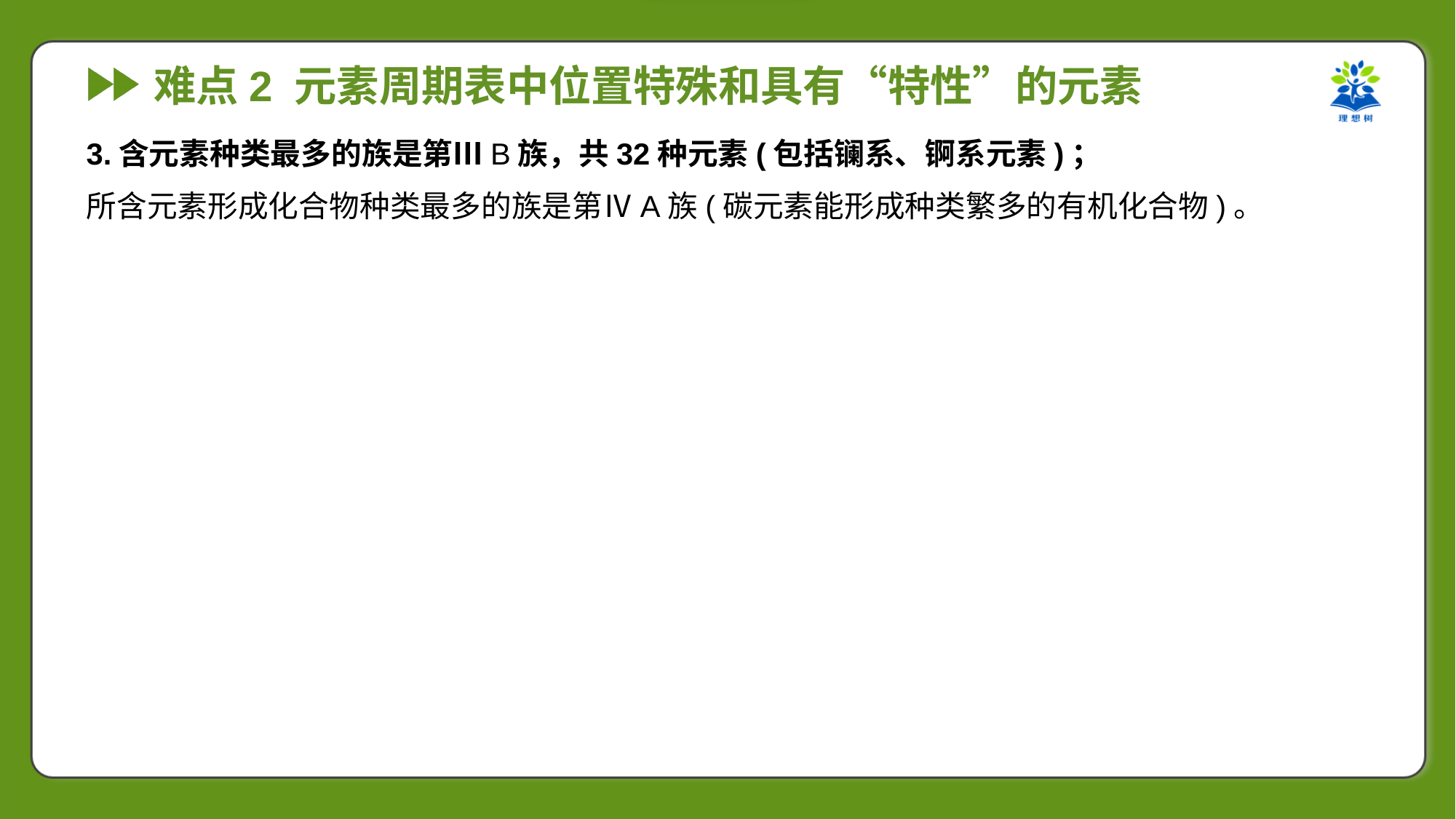

3.含元素种类最多的族是第ⅢB族，共32种元素(包括镧系、锕系元素)；
所含元素形成化合物种类最多的族是第ⅣA族(碳元素能形成种类繁多的有机化合物)。